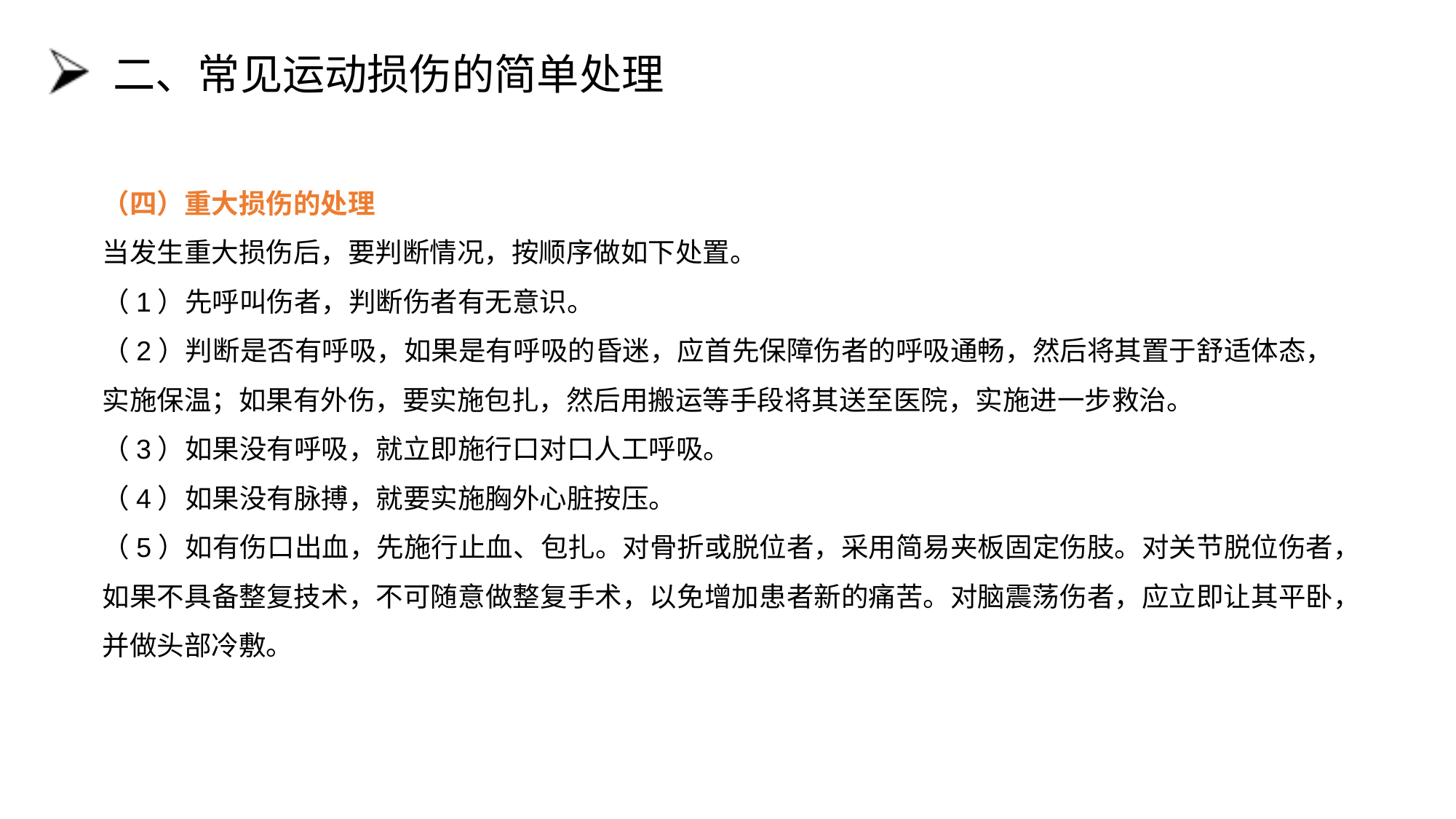

# 二、常见运动损伤的简单处理
（四）重大损伤的处理
当发生重大损伤后，要判断情况，按顺序做如下处置。
（1）先呼叫伤者，判断伤者有无意识。
（2）判断是否有呼吸，如果是有呼吸的昏迷，应首先保障伤者的呼吸通畅，然后将其置于舒适体态，实施保温；如果有外伤，要实施包扎，然后用搬运等手段将其送至医院，实施进一步救治。
（3）如果没有呼吸，就立即施行口对口人工呼吸。
（4）如果没有脉搏，就要实施胸外心脏按压。
（5）如有伤口出血，先施行止血、包扎。对骨折或脱位者，采用简易夹板固定伤肢。对关节脱位伤者，如果不具备整复技术，不可随意做整复手术，以免增加患者新的痛苦。对脑震荡伤者，应立即让其平卧，并做头部冷敷。